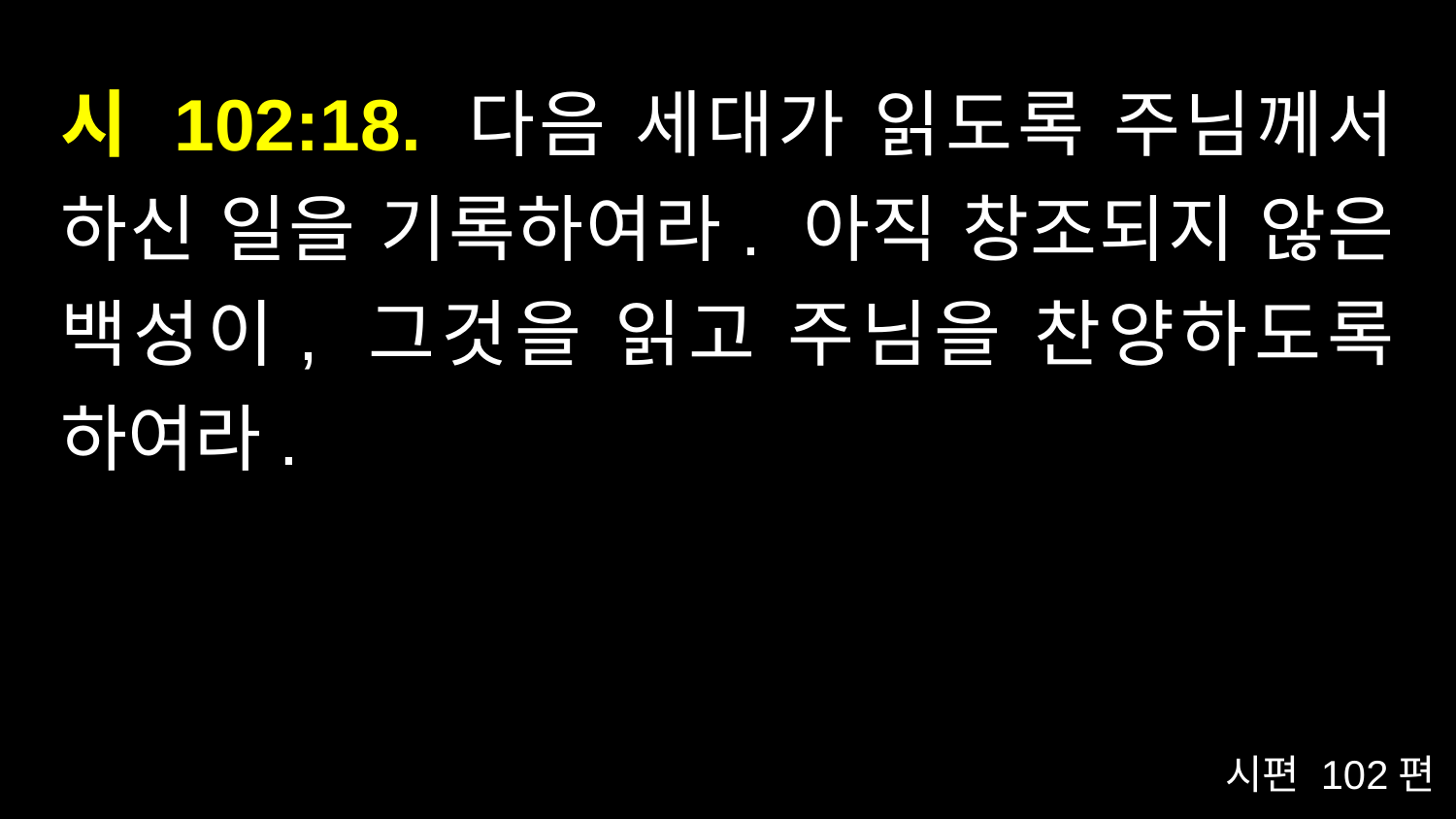

# 시 102:18. 다음 세대가 읽도록 주님께서 하신 일을 기록하여라. 아직 창조되지 않은 백성이, 그것을 읽고 주님을 찬양하도록 하여라.
시편 102편